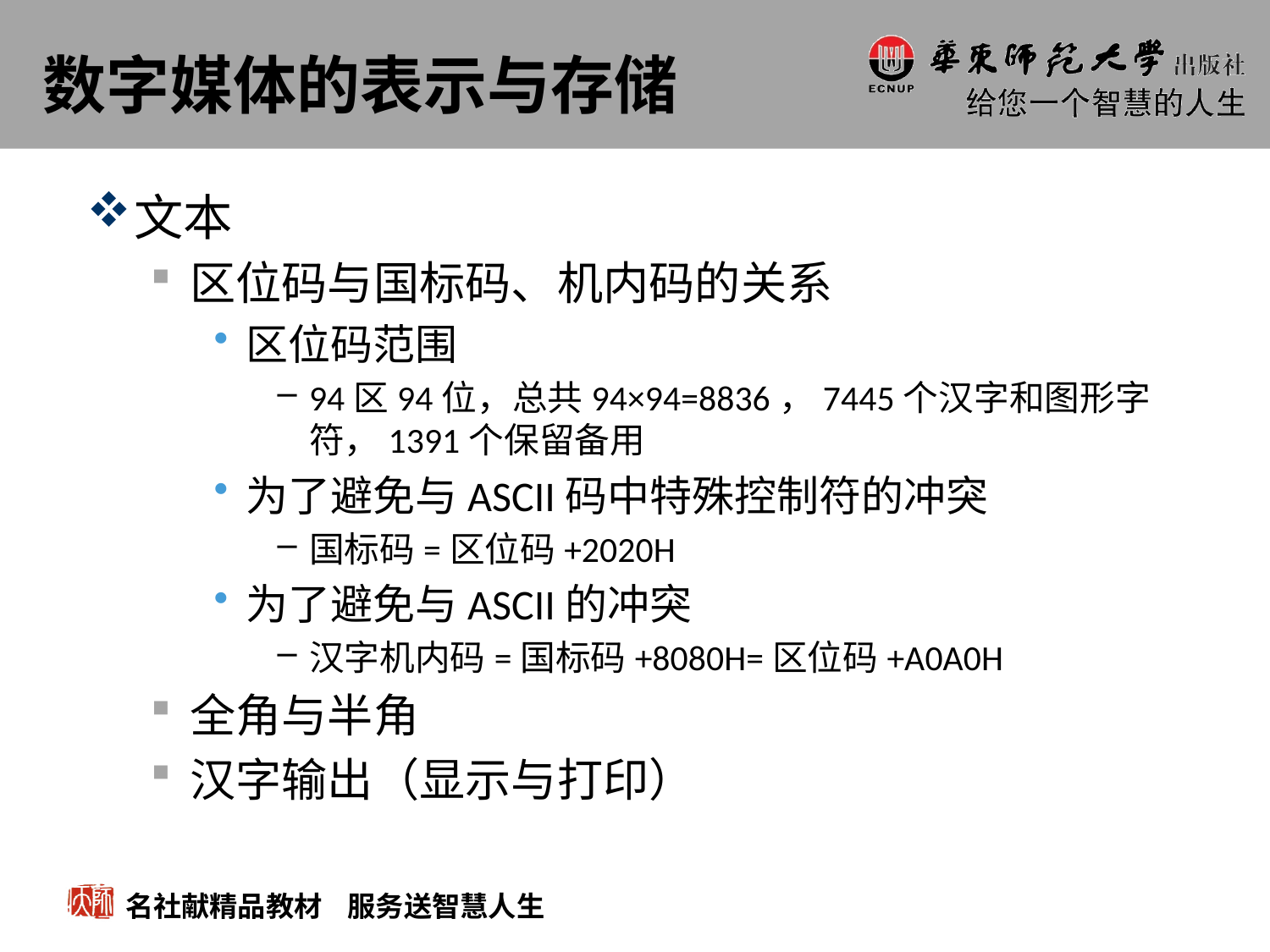

# 数字媒体的表示与存储
文本
区位码与国标码、机内码的关系
区位码范围
94区94位，总共94×94=8836，7445个汉字和图形字符，1391个保留备用
为了避免与ASCII码中特殊控制符的冲突
国标码=区位码+2020H
为了避免与ASCII的冲突
汉字机内码=国标码+8080H=区位码+A0A0H
全角与半角
汉字输出（显示与打印）